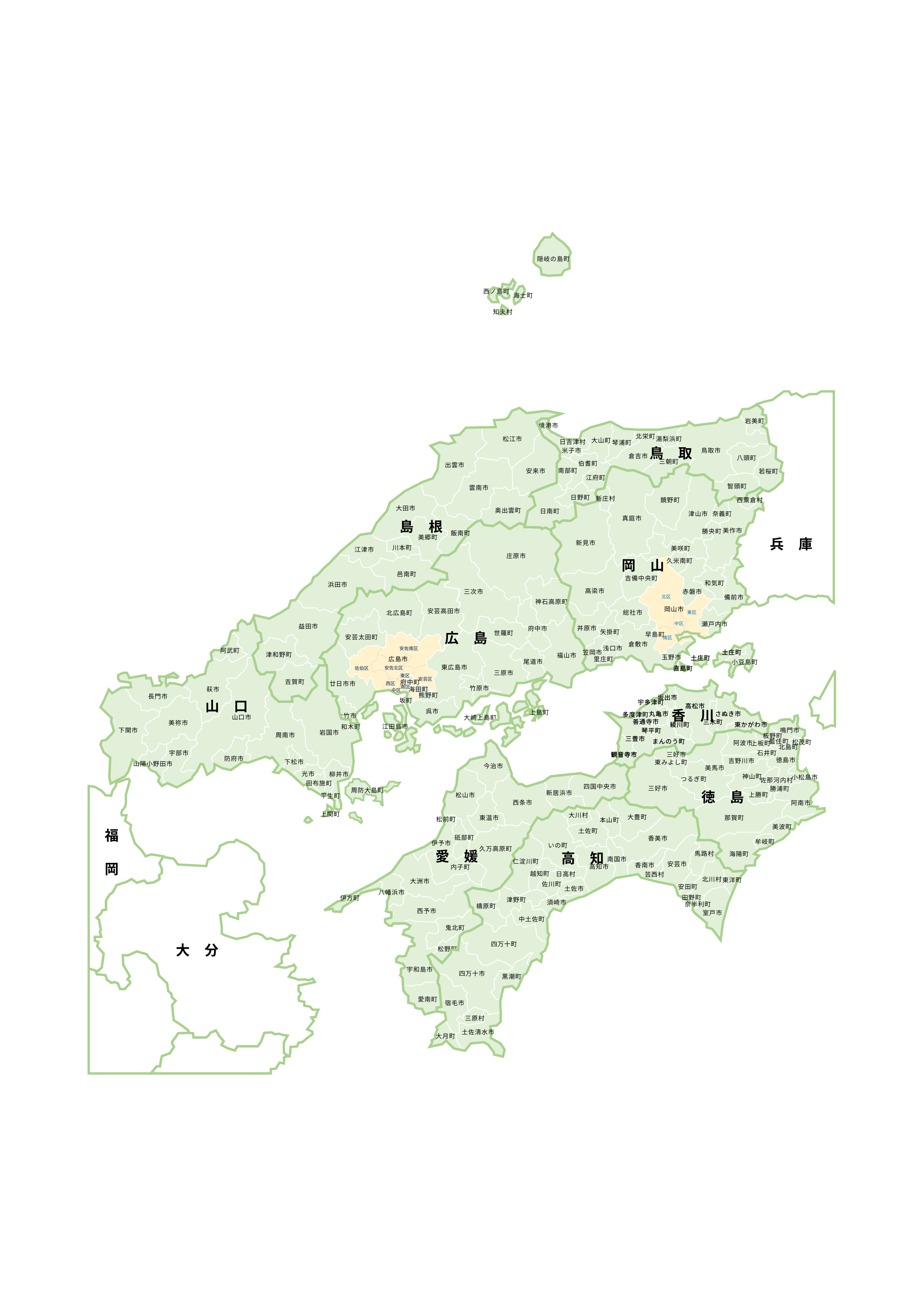

隠岐の島町
西ノ島町
海士町
知夫村
松江市
出雲市
安来市
雲南市
大田市
奥出雲町
島　根
飯南町
美郷町
川本町
江津市
邑南町
浜田市
益田市
津和野町
吉賀町

岩美町
境港市
北栄町
湯梨浜町
大山町
日吉津村
琴浦町
鳥　取
鳥取市
米子市
倉吉市
八頭町
三朝町
伯耆町
南部町
若桜町
江府町
智頭町
日野町
日南町

新庄村
鏡野町
西粟倉村
奈義町
津山市
真庭市
美作市
勝央町
新見市
美咲町
久米南町
吉備中央町
和気町
高梁市
赤磐市
備前市
岡山市
総社市
瀬戸内市
井原市
矢掛町
早島町
倉敷市
浅口市
笠岡市
玉野市
里庄町
岡　山
北区
東区
中区
南区

庄原市
三次市
神石高原町
安芸高田市
北広島町
府中市
世羅町
安芸太田町
福山市
広島市
尾道市
東広島市
三原市
府中町
廿日市市
竹原市
海田町
熊野町
坂町
呉市
大竹市
大崎上島町
江田島市
広　島

安佐南区
安佐北区
佐伯区
東区
安芸区
西区
南区
中区
兵　庫

阿武町
萩市
長門市
山口市
美祢市
和木町
下関市
岩国市
周南市
宇部市
防府市
下松市
山陽小野田市
光市
柳井市
田布施町
周防大島町
平生町
上関町
山　口

土庄町
土庄町
土庄町
土庄町
小豆島町
直島町
直島町
坂出市
坂出市
宇多津町
宇多津町
高松市
高松市
さぬき市
さぬき市
丸亀市
丸亀市
多度津町
多度津町
善通寺市
善通寺市
三木町
三木町
綾川町
綾川町
東かがわ市
東かがわ市
琴平町
琴平町
三豊市
三豊市
まんのう町
まんのう町
観音寺市
観音寺市
香　川

上島町
今治市
四国中央市
新居浜市
松山市
西条市
東温市
松前町
砥部町
伊予市
久万高原町
愛　媛
内子町
大洲市
八幡浜市
伊方町
西予市
鬼北町
松野町
宇和島市
愛南町

鳴門市
板野町
藍住町
松茂町
阿波市
上板町
北島町
石井町
三好市
徳島市
吉野川市
東みよし町
美馬市
神山町
小松島市
つるぎ町
佐那河内村
三好市
勝浦町
徳　島
上勝町
阿南市
那賀町
美波町
牟岐町
海陽町

大川村
大豊町
本山町
土佐町
香美市
いの町
馬路村
南国市
仁淀川町
安芸市
香南市
高知市
越知町
日高村
芸西村
北川村
東洋町
佐川町
安田町
土佐市
田野町
津野町
須崎市
奈半利町
檮原町
室戸市
中土佐町
四万十町
四万十市
黒潮町
宿毛市
三原村
土佐清水市
大月町
高　知
福　岡
大　分